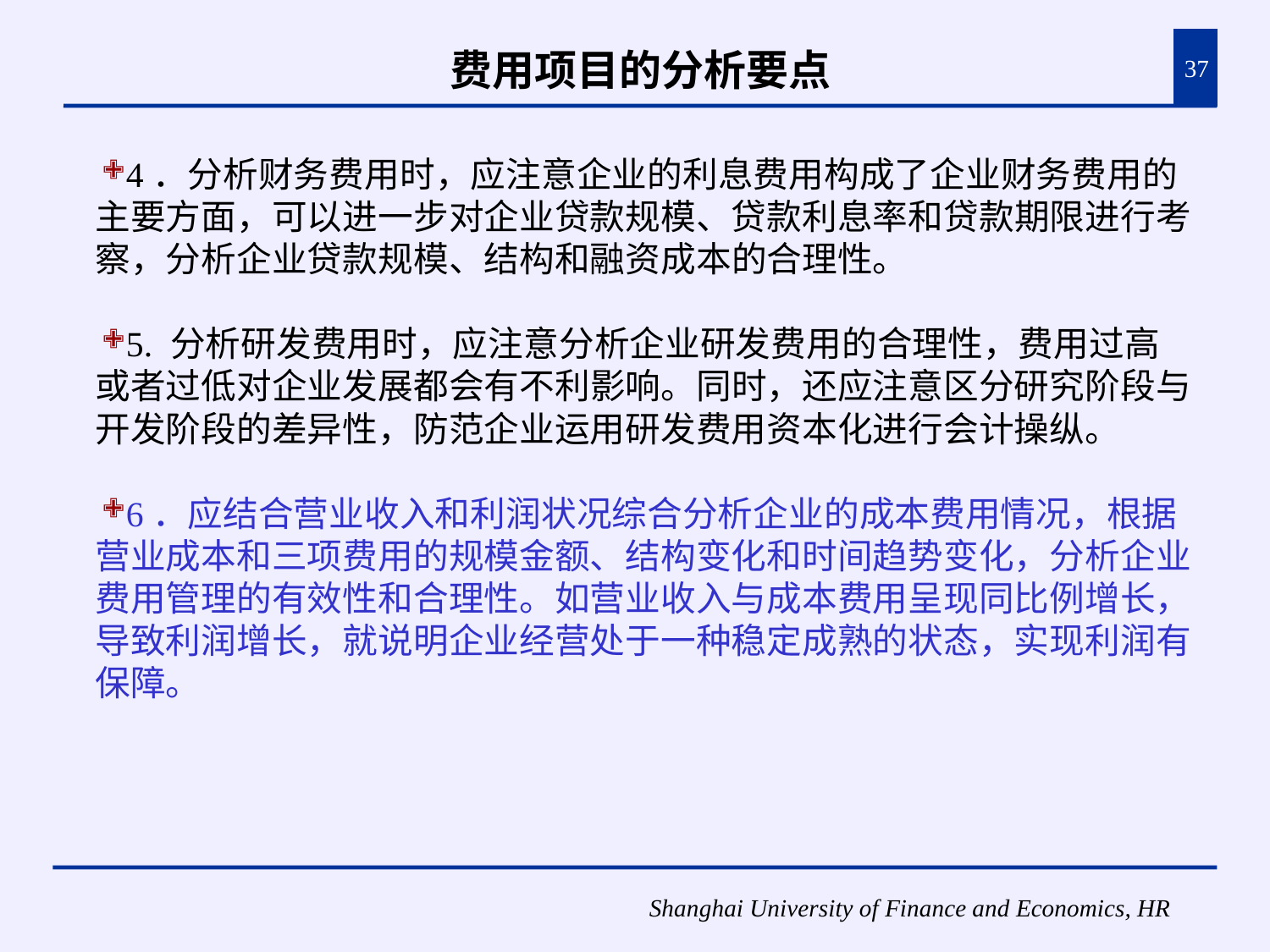

# 费用项目的分析要点
37
4．分析财务费用时，应注意企业的利息费用构成了企业财务费用的主要方面，可以进一步对企业贷款规模、贷款利息率和贷款期限进行考察，分析企业贷款规模、结构和融资成本的合理性。

5. 分析研发费用时，应注意分析企业研发费用的合理性，费用过高或者过低对企业发展都会有不利影响。同时，还应注意区分研究阶段与开发阶段的差异性，防范企业运用研发费用资本化进行会计操纵。

6．应结合营业收入和利润状况综合分析企业的成本费用情况，根据营业成本和三项费用的规模金额、结构变化和时间趋势变化，分析企业费用管理的有效性和合理性。如营业收入与成本费用呈现同比例增长，导致利润增长，就说明企业经营处于一种稳定成熟的状态，实现利润有保障。